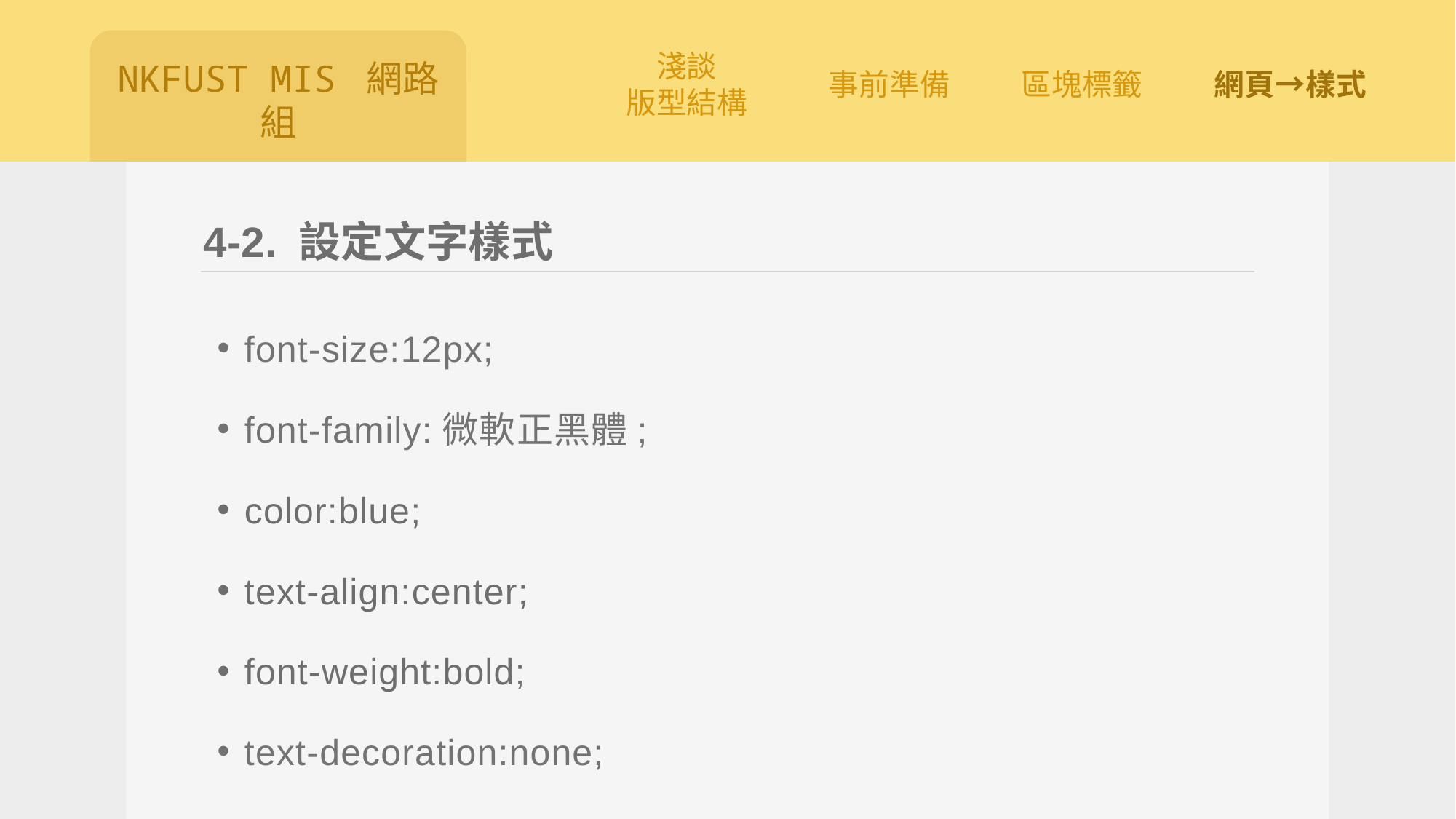

# 4-2. 設定文字樣式
font-size:12px;
font-family:微軟正黑體;
color:blue;
text-align:center;
font-weight:bold;
text-decoration:none;